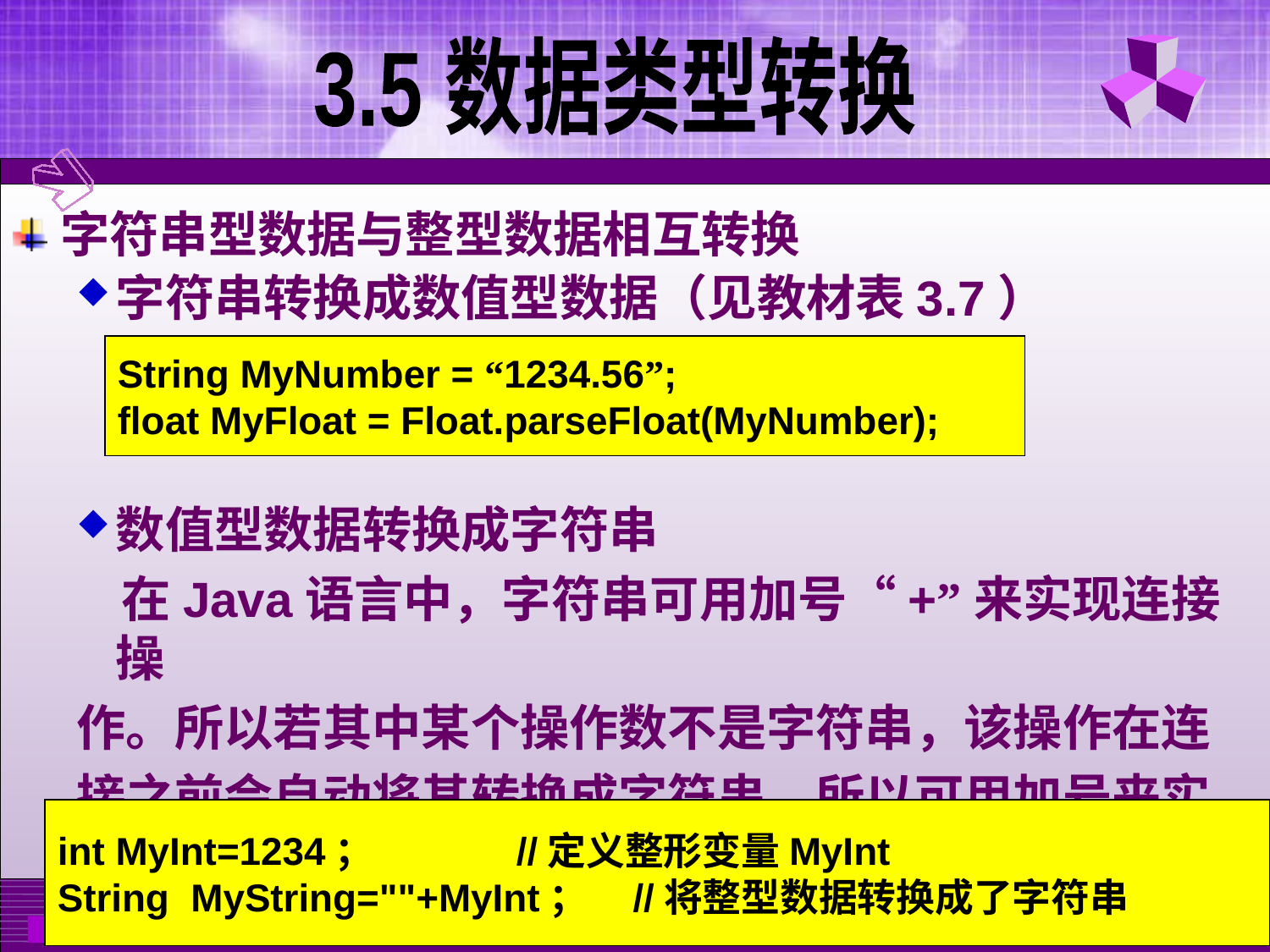

3.5 数据类型转换
字符串型数据与整型数据相互转换
字符串转换成数值型数据（见教材表3.7）

数值型数据转换成字符串
   在Java语言中，字符串可用加号“+”来实现连接操
作。所以若其中某个操作数不是字符串，该操作在连
接之前会自动将其转换成字符串。所以可用加号来实
现自动的转换。
String MyNumber = “1234.56”;
float MyFloat = Float.parseFloat(MyNumber);
int MyInt=1234；               //定义整形变量MyInt
String  MyString=""+MyInt；    //将整型数据转换成了字符串
11